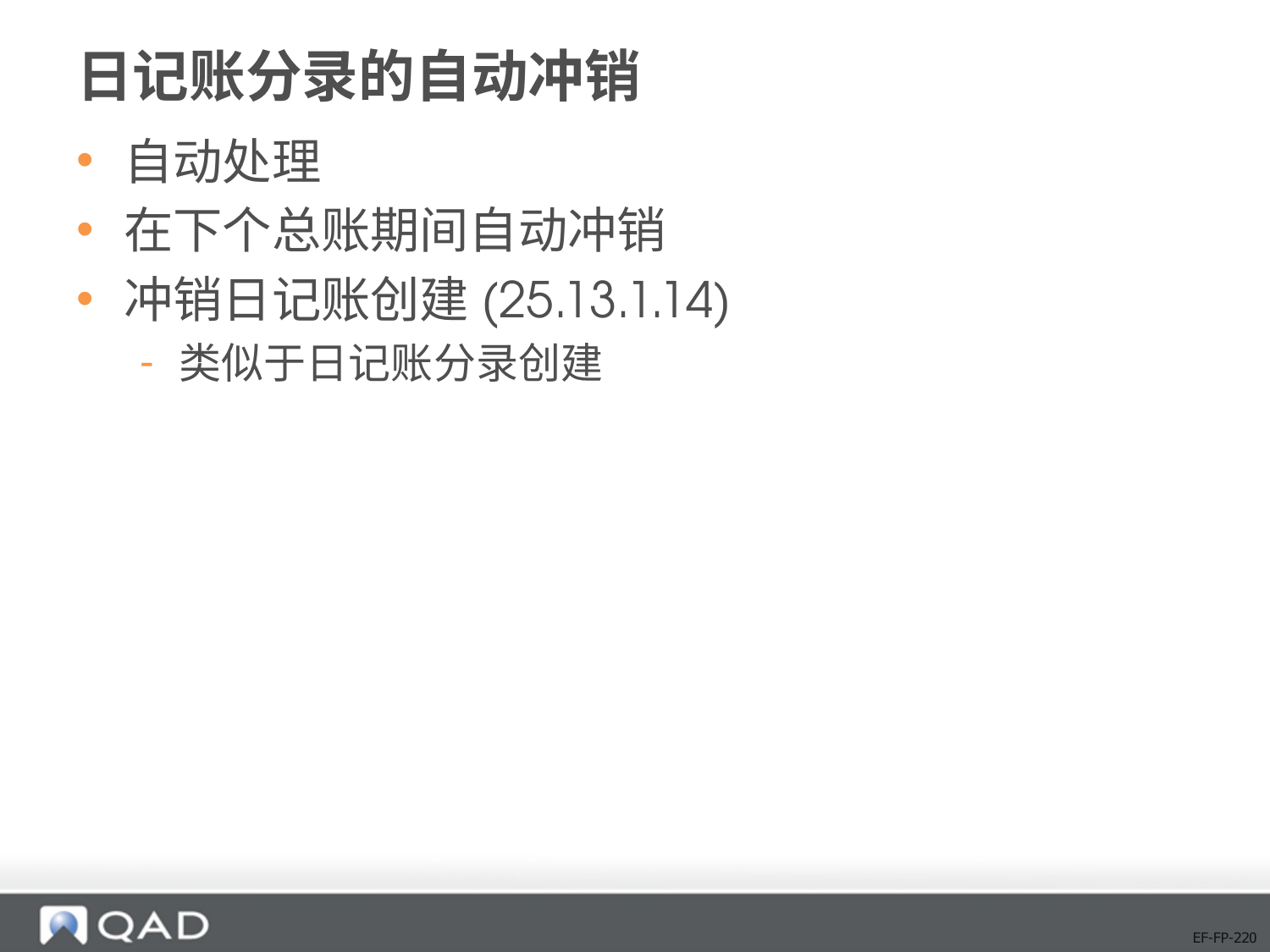

# 日记账分录的自动冲销
自动处理
在下个总账期间自动冲销
冲销日记账创建(25.13.1.14)
类似于日记账分录创建
EF-FP-220